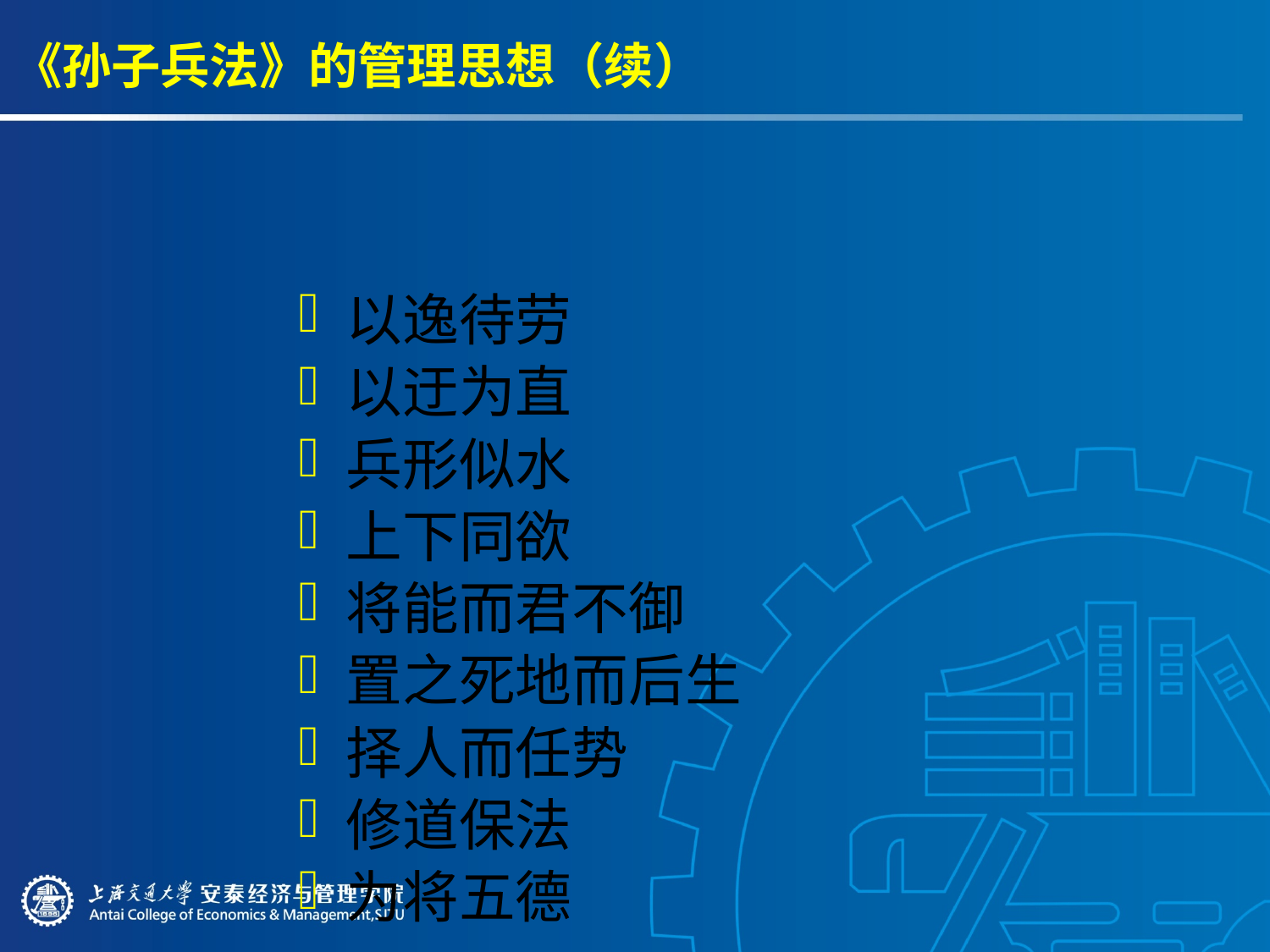

# 《孙子兵法》的管理思想（续）
以逸待劳
以迂为直
兵形似水
上下同欲
将能而君不御
置之死地而后生
择人而任势
修道保法
为将五德